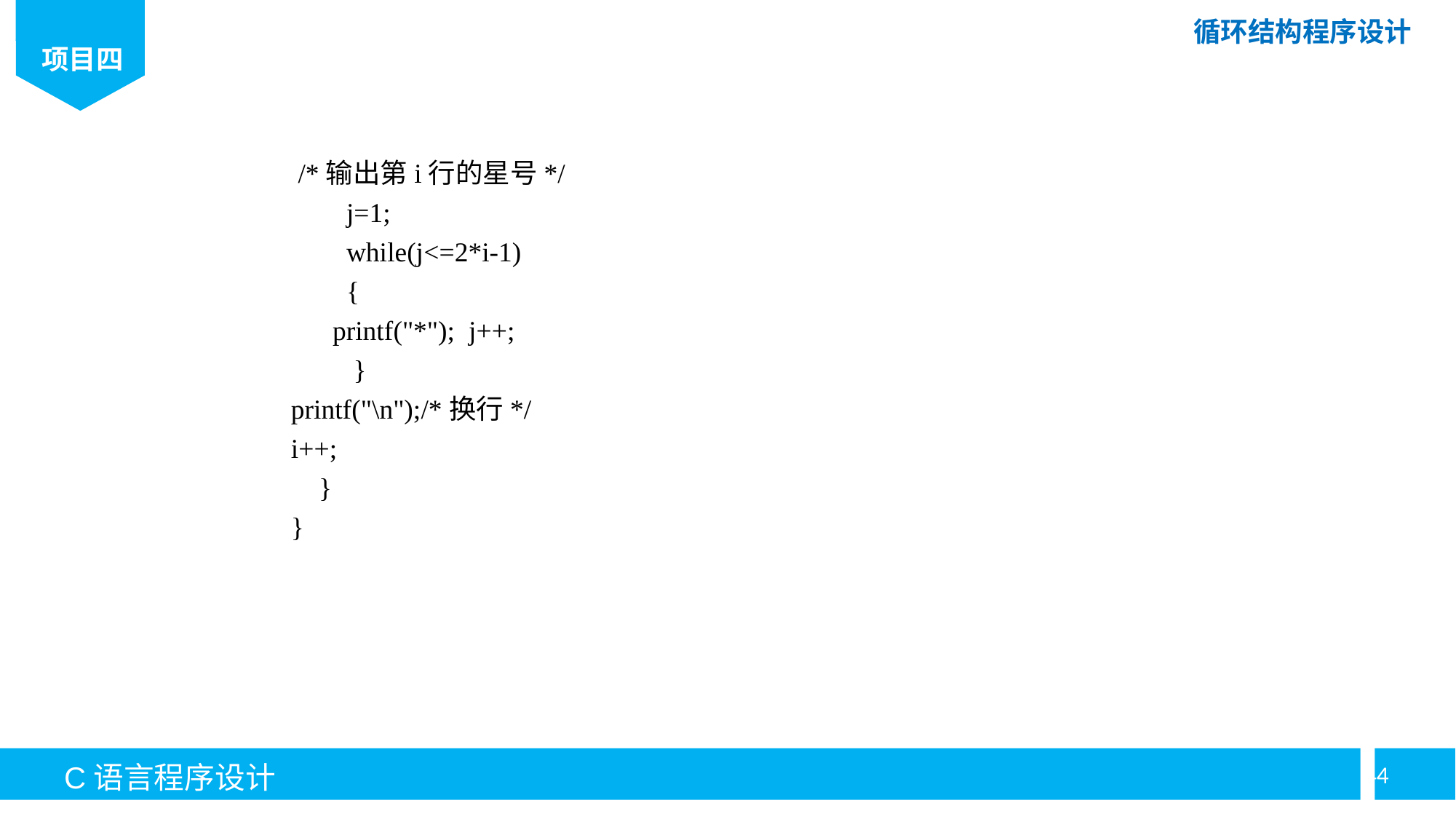

/*输出第i行的星号*/
        j=1;
        while(j<=2*i-1)
        {
      printf("*");  j++;
         }
printf("\n");/*换行*/
i++;
    }
}